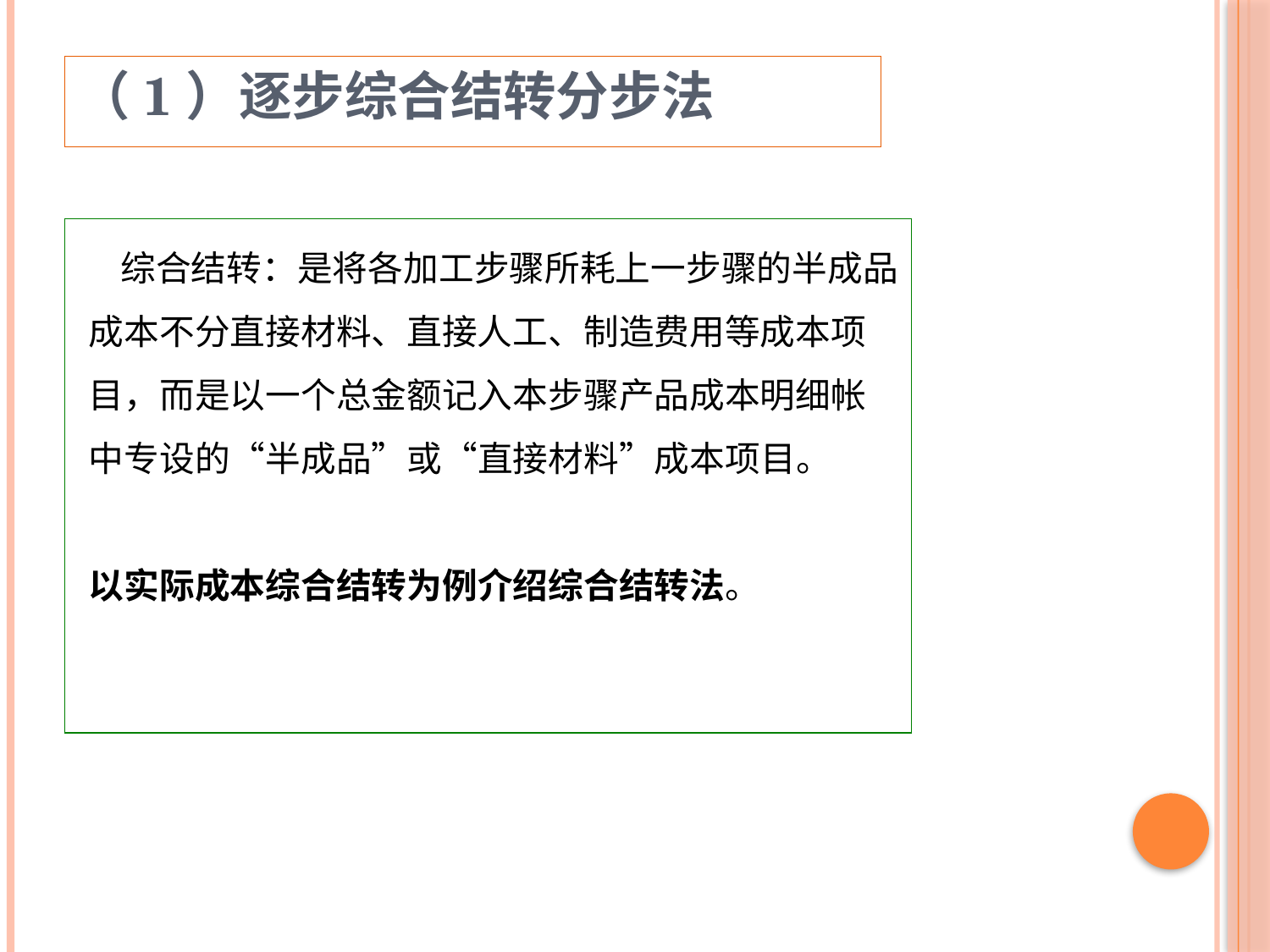

（1）逐步综合结转分步法
   综合结转：是将各加工步骤所耗上一步骤的半成品成本不分直接材料、直接人工、制造费用等成本项目，而是以一个总金额记入本步骤产品成本明细帐中专设的“半成品”或“直接材料”成本项目。

以实际成本综合结转为例介绍综合结转法。